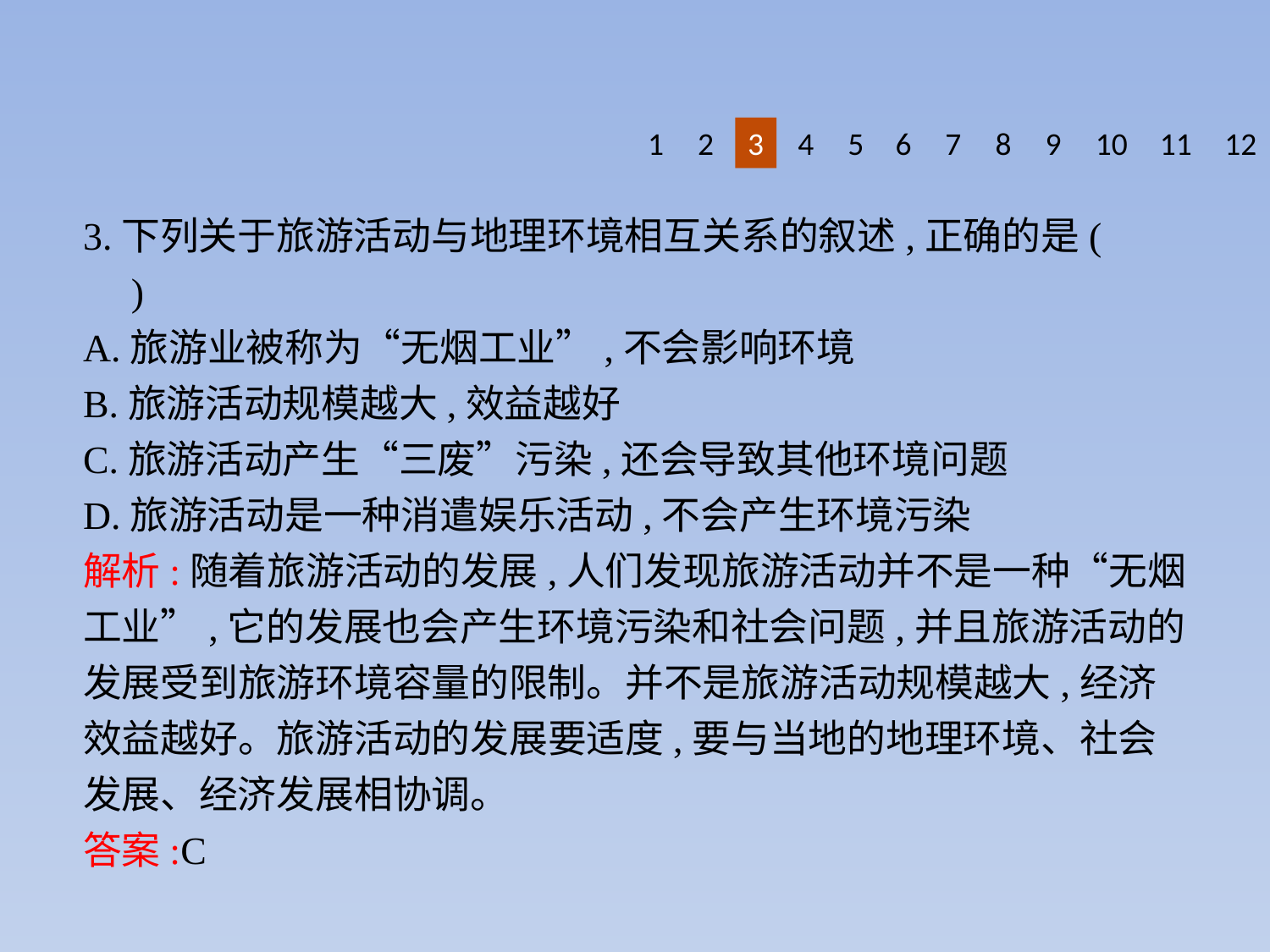

1
2
3
4
5
6
7
8
9
10
11
12
3.下列关于旅游活动与地理环境相互关系的叙述,正确的是(　　)
A.旅游业被称为“无烟工业”,不会影响环境
B.旅游活动规模越大,效益越好
C.旅游活动产生“三废”污染,还会导致其他环境问题
D.旅游活动是一种消遣娱乐活动,不会产生环境污染
解析:随着旅游活动的发展,人们发现旅游活动并不是一种“无烟工业”,它的发展也会产生环境污染和社会问题,并且旅游活动的发展受到旅游环境容量的限制。并不是旅游活动规模越大,经济效益越好。旅游活动的发展要适度,要与当地的地理环境、社会发展、经济发展相协调。
答案:C